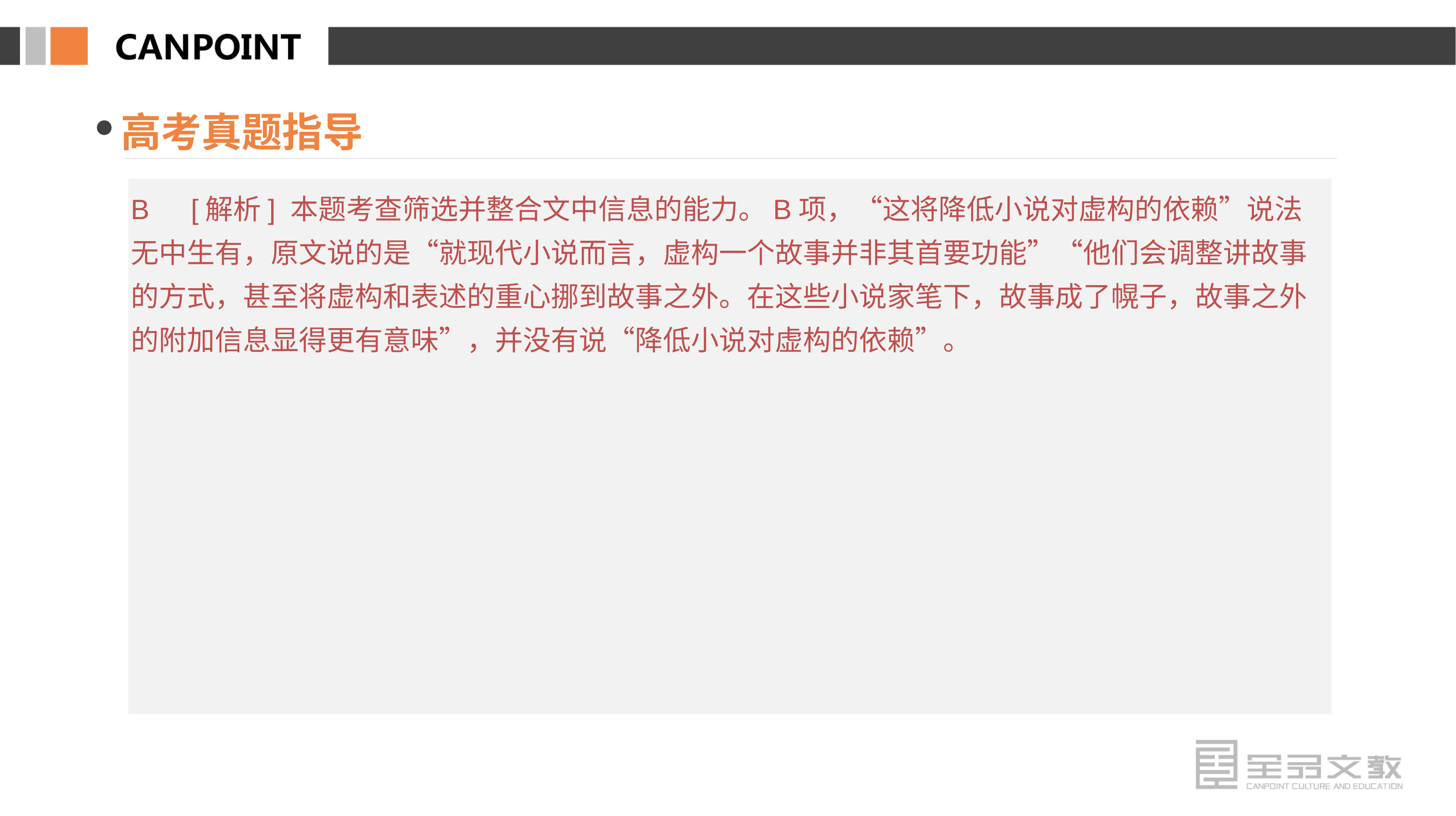

高考真题指导

B　[解析] 本题考查筛选并整合文中信息的能力。B项，“这将降低小说对虚构的依赖”说法无中生有，原文说的是“就现代小说而言，虚构一个故事并非其首要功能”“他们会调整讲故事的方式，甚至将虚构和表述的重心挪到故事之外。在这些小说家笔下，故事成了幌子，故事之外的附加信息显得更有意味”，并没有说“降低小说对虚构的依赖”。